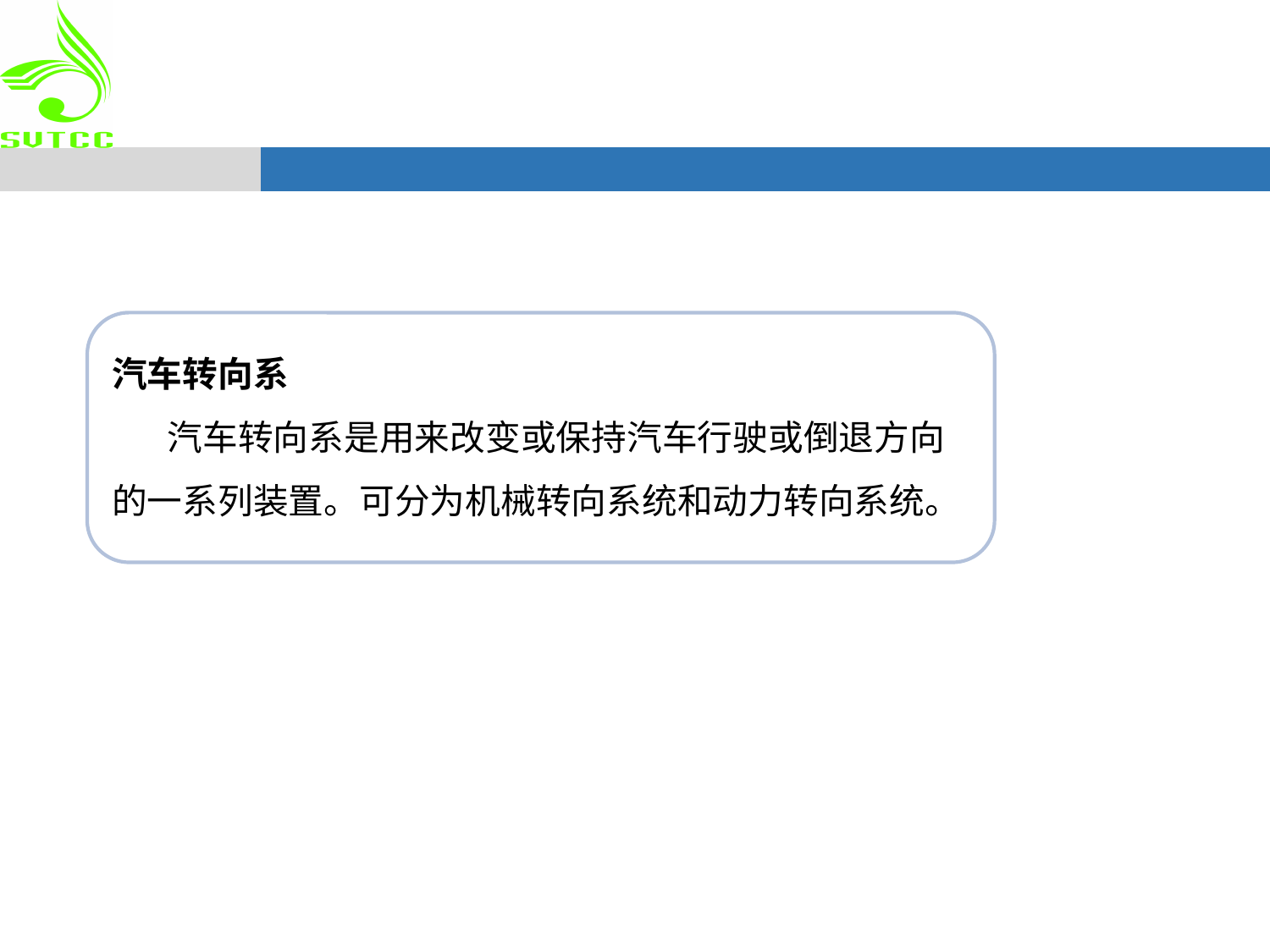

汽车转向系
      汽车转向系是用来改变或保持汽车行驶或倒退方向的一系列装置。可分为机械转向系统和动力转向系统。